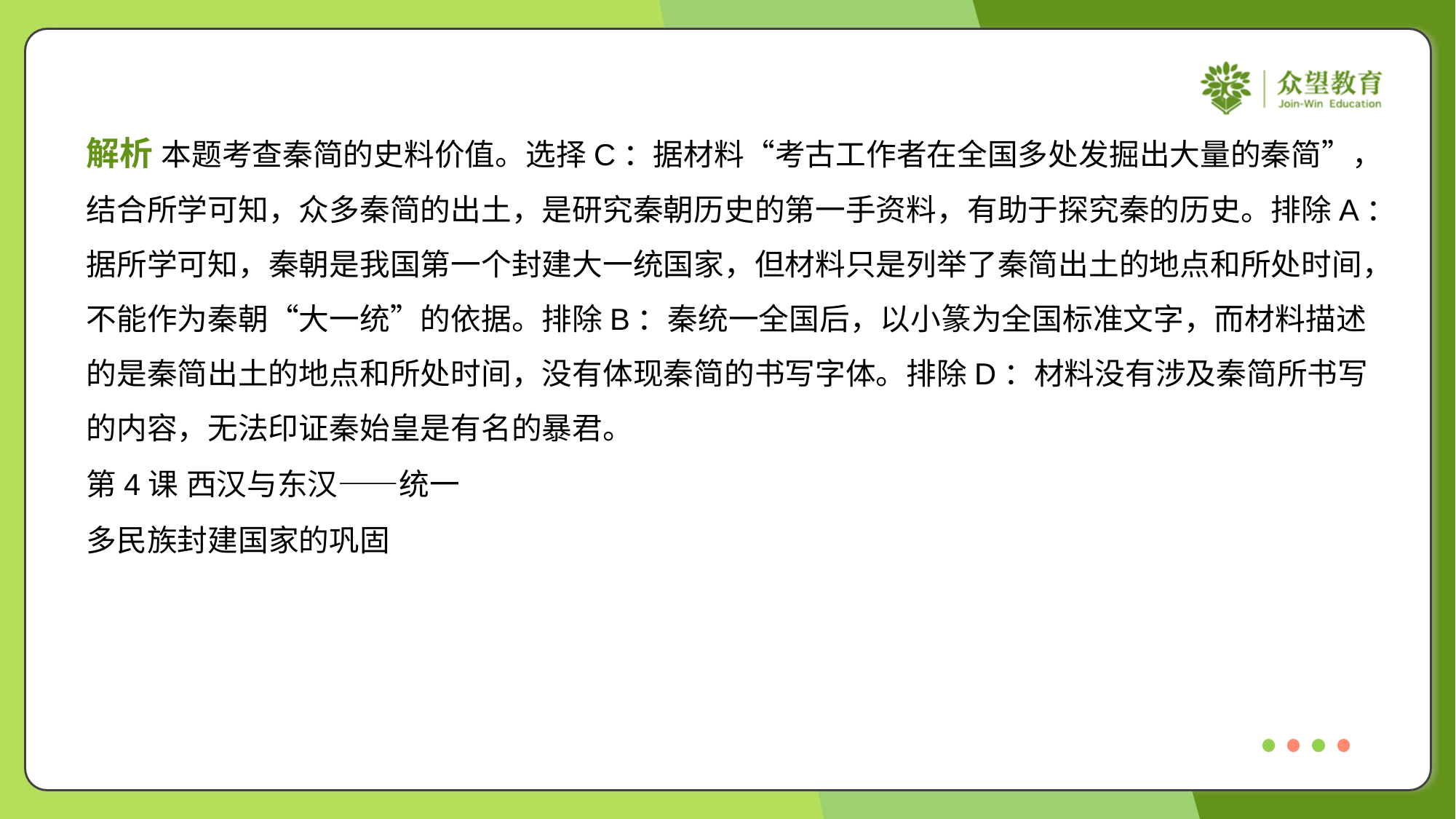

解析 本题考查秦简的史料价值。选择C：据材料“考古工作者在全国多处发掘出大量的秦简”，
结合所学可知，众多秦简的出土，是研究秦朝历史的第一手资料，有助于探究秦的历史。排除A：
据所学可知，秦朝是我国第一个封建大一统国家，但材料只是列举了秦简出土的地点和所处时间，
不能作为秦朝“大一统”的依据。排除B：秦统一全国后，以小篆为全国标准文字，而材料描述
的是秦简出土的地点和所处时间，没有体现秦简的书写字体。排除D：材料没有涉及秦简所书写
的内容，无法印证秦始皇是有名的暴君。
第4课 西汉与东汉——统一
多民族封建国家的巩固